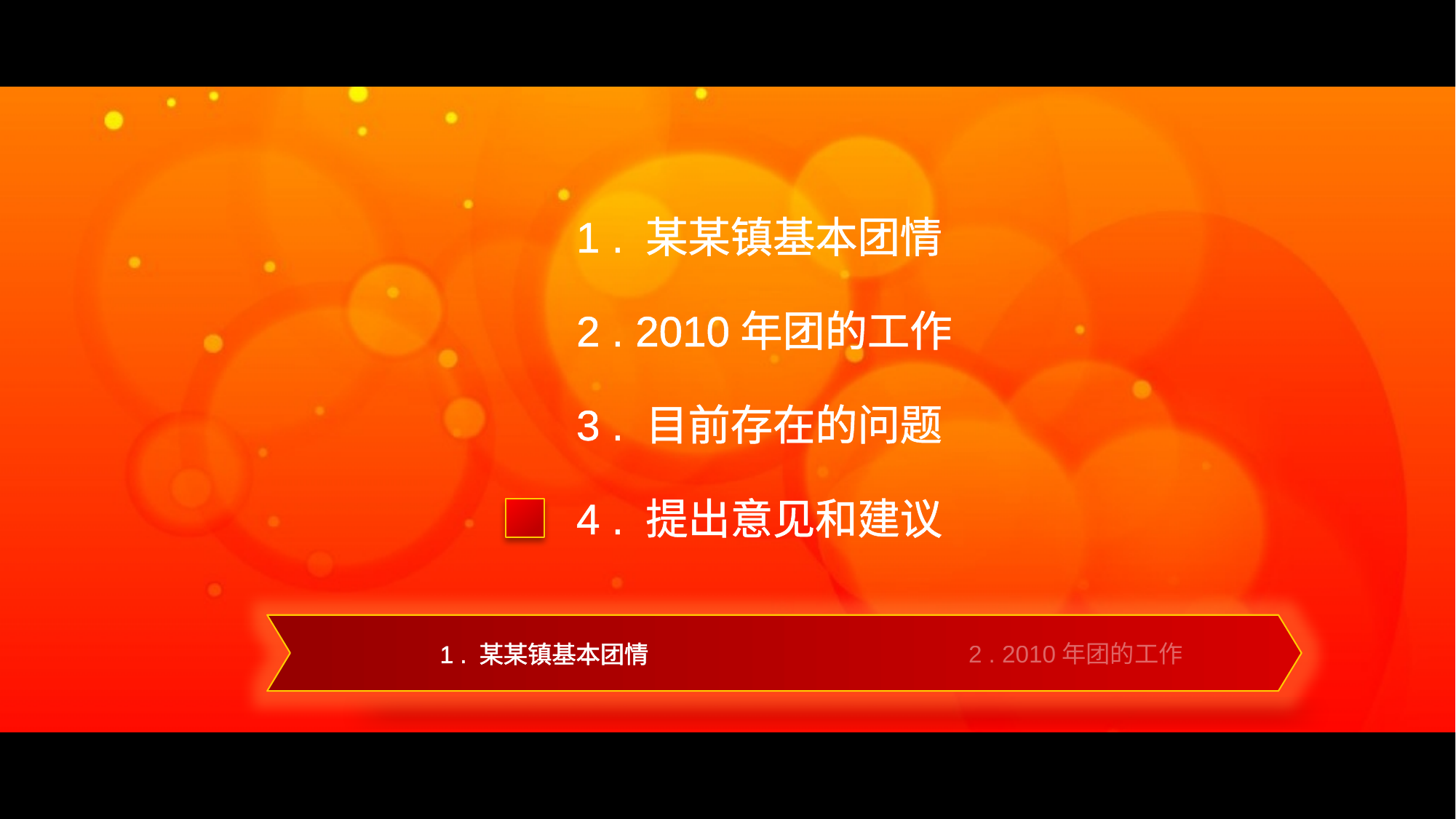

1 . 某某镇基本团情
2 . 2010年团的工作
3 . 目前存在的问题
4 . 提出意见和建议

1 . 某某镇基本团情
2 . 2010年团的工作